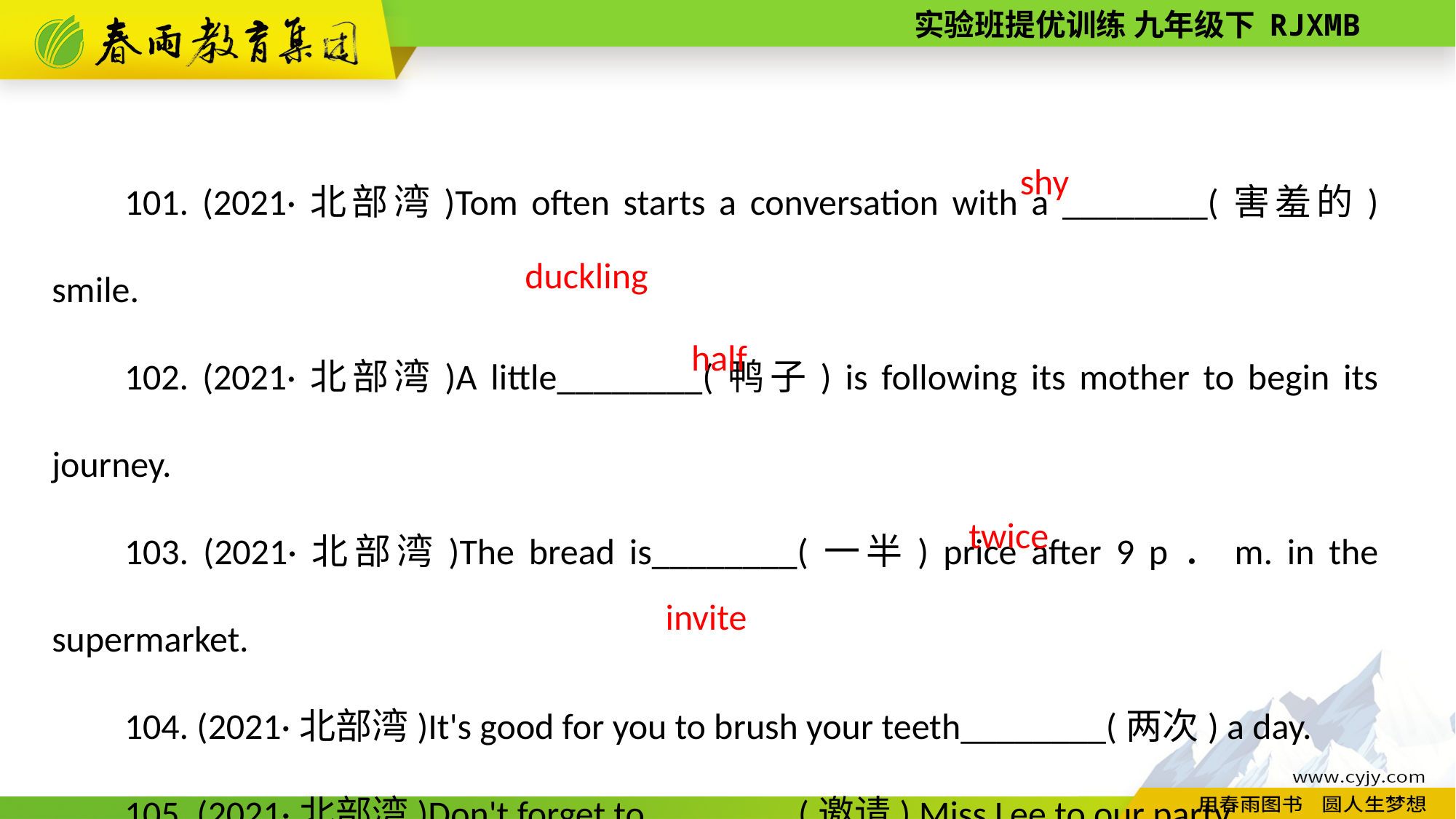

101. (2021·北部湾)Tom often starts a conversation with a ________(害羞的) smile.
102. (2021·北部湾)A little________(鸭子) is following its mother to begin its journey.
103. (2021·北部湾)The bread is________(一半) price after 9 p．m. in the supermarket.
104. (2021·北部湾)It's good for you to brush your teeth________(两次) a day.
105. (2021·北部湾)Don't forget to ________(邀请) Miss Lee to our party.
shy
 duckling
 half
twice
invite